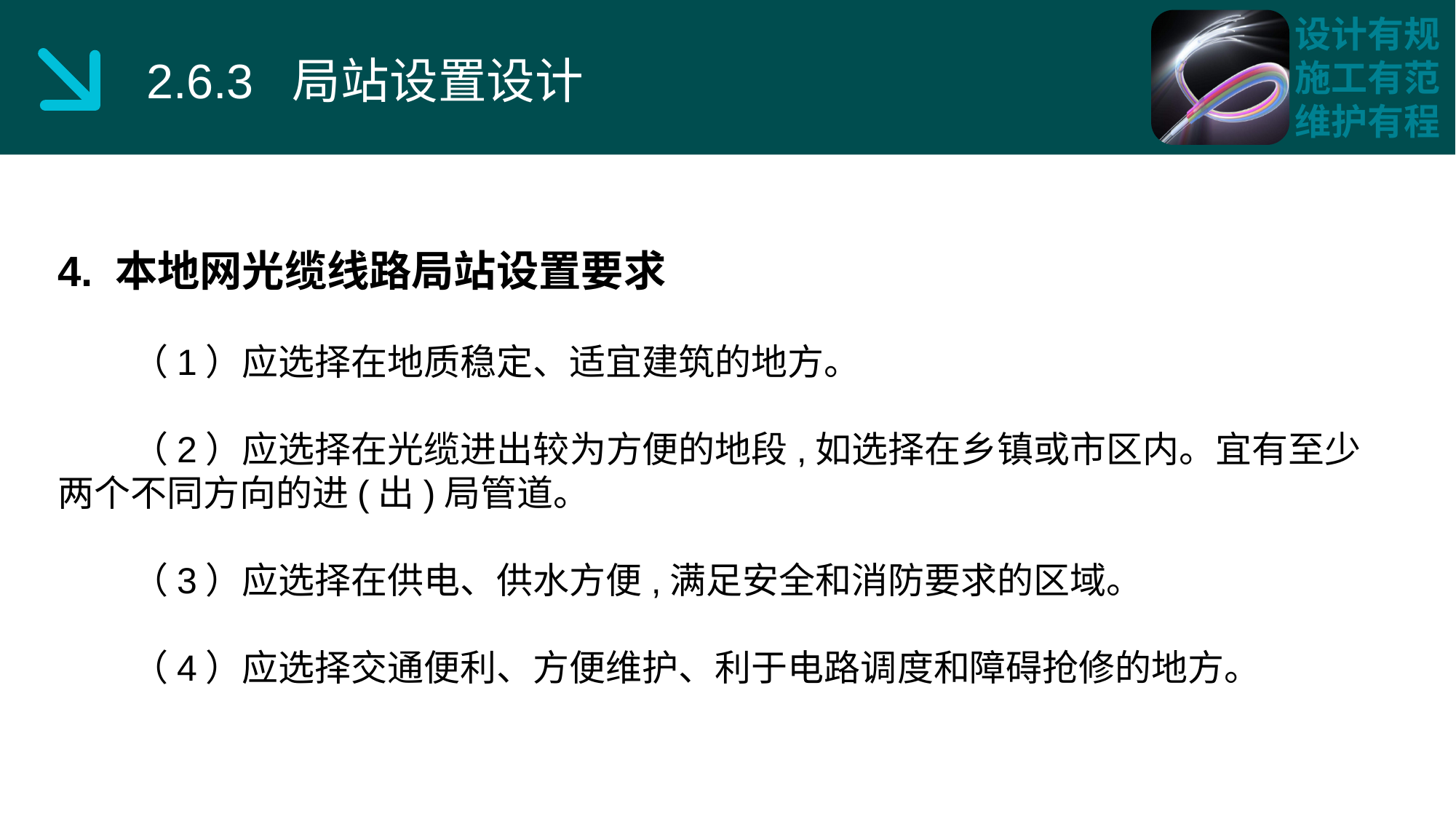

2.6.3  局站设置设计

4. 本地网光缆线路局站设置要求

        （1）应选择在地质稳定、适宜建筑的地方。

        （2）应选择在光缆进出较为方便的地段,如选择在乡镇或市区内。宜有至少两个不同方向的进(出)局管道。

        （3）应选择在供电、供水方便,满足安全和消防要求的区域。

        （4）应选择交通便利、方便维护、利于电路调度和障碍抢修的地方。